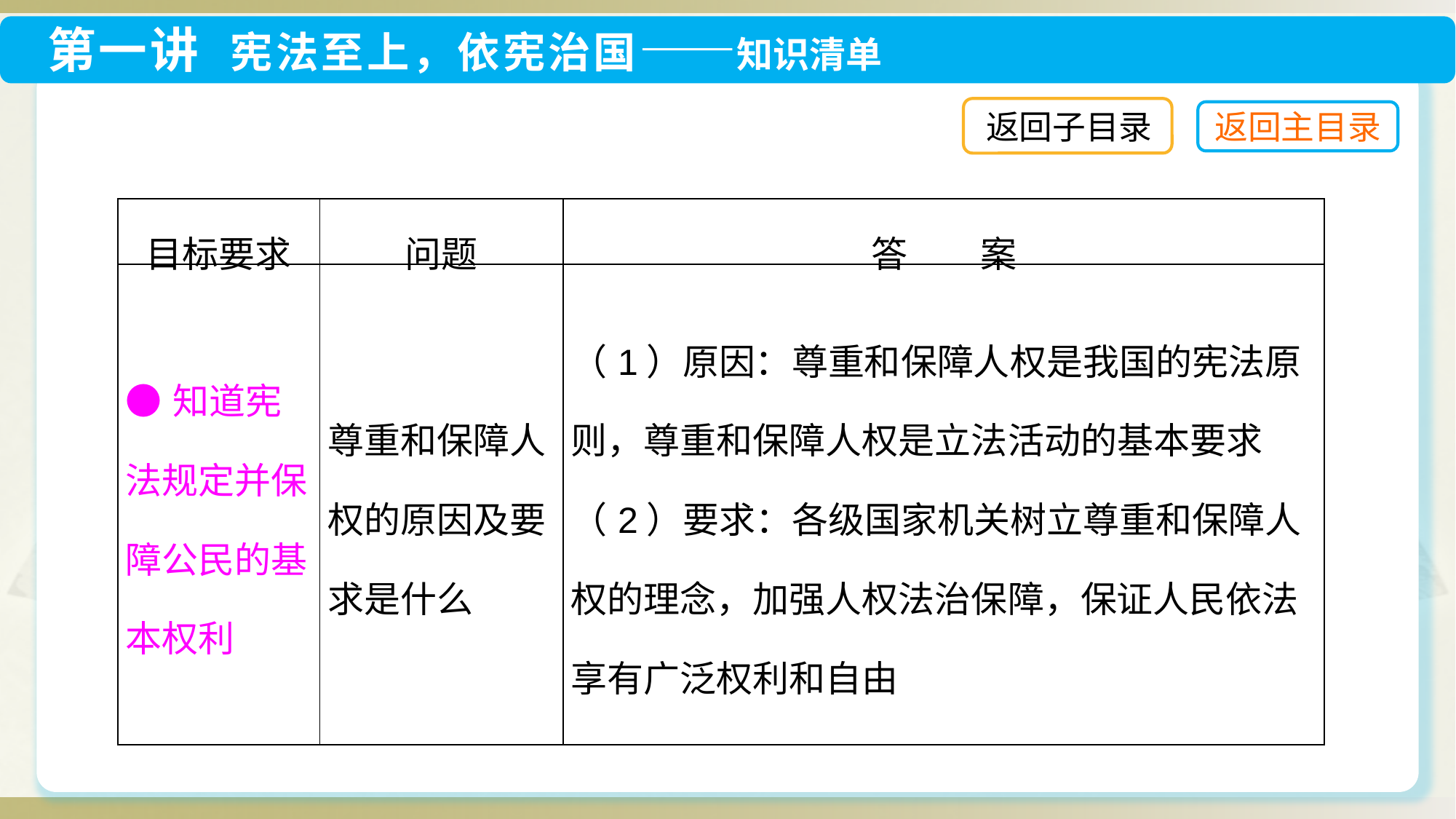

返回子目录
| 目标要求 | 问题 | 答　　案 |
| --- | --- | --- |
| ●知道宪法规定并保障公民的基本权利 | 尊重和保障人权的原因及要求是什么 | （1）原因：尊重和保障人权是我国的宪法原则，尊重和保障人权是立法活动的基本要求 （2）要求：各级国家机关树立尊重和保障人权的理念，加强人权法治保障，保证人民依法享有广泛权利和自由 |